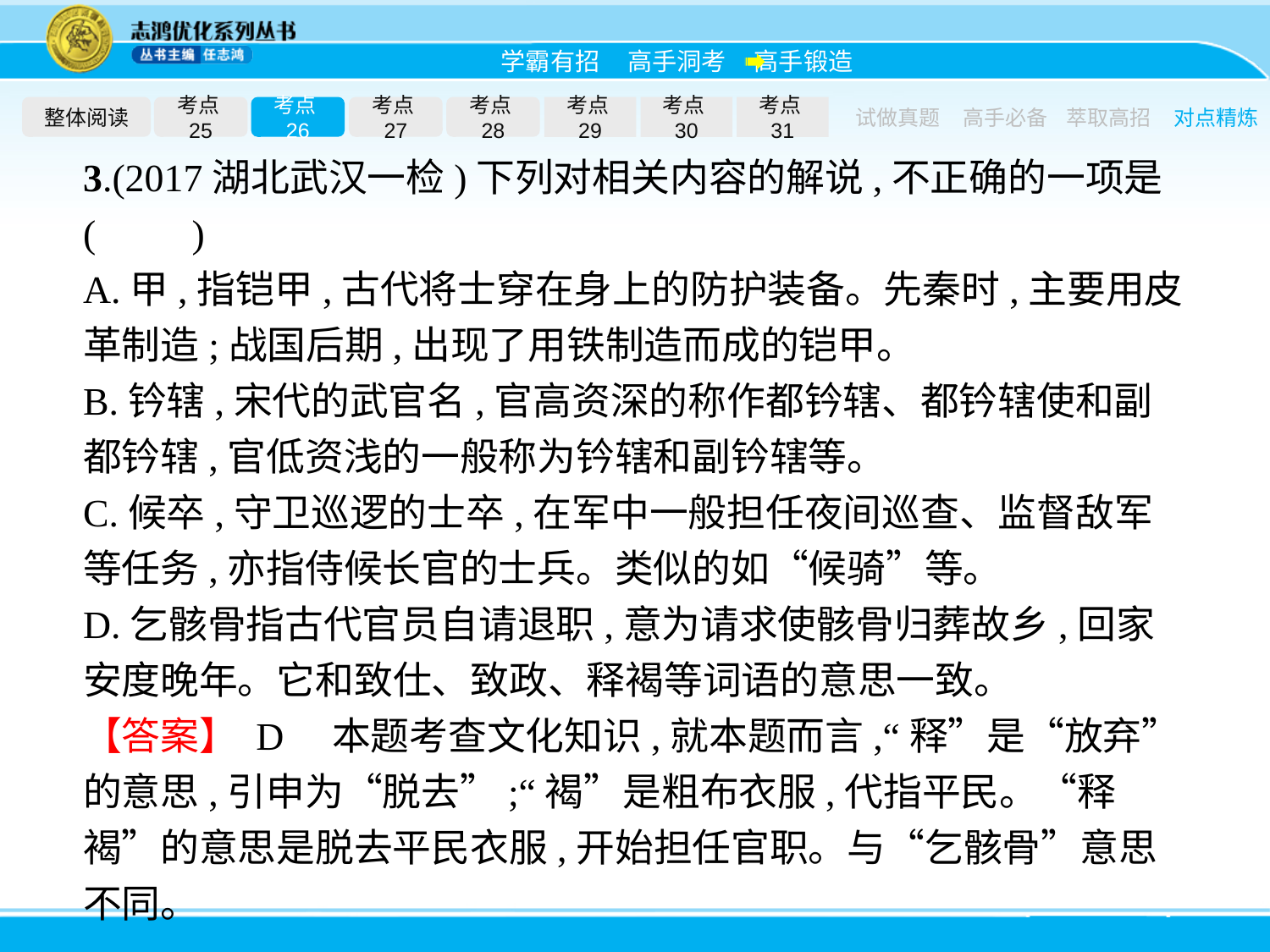

整体阅读
考点25
考点26
考点27
考点28
考点29
考点30
考点31
试做真题
高手必备
萃取高招
对点精炼
3.(2017湖北武汉一检)下列对相关内容的解说,不正确的一项是(　　)
A.甲,指铠甲,古代将士穿在身上的防护装备。先秦时,主要用皮革制造;战国后期,出现了用铁制造而成的铠甲。
B.钤辖,宋代的武官名,官高资深的称作都钤辖、都钤辖使和副都钤辖,官低资浅的一般称为钤辖和副钤辖等。
C.候卒,守卫巡逻的士卒,在军中一般担任夜间巡查、监督敌军等任务,亦指侍候长官的士兵。类似的如“候骑”等。
D.乞骸骨指古代官员自请退职,意为请求使骸骨归葬故乡,回家安度晚年。它和致仕、致政、释褐等词语的意思一致。
【答案】 D　本题考查文化知识,就本题而言,“释”是“放弃”的意思,引申为“脱去”;“褐”是粗布衣服,代指平民。“释褐”的意思是脱去平民衣服,开始担任官职。与“乞骸骨”意思不同。